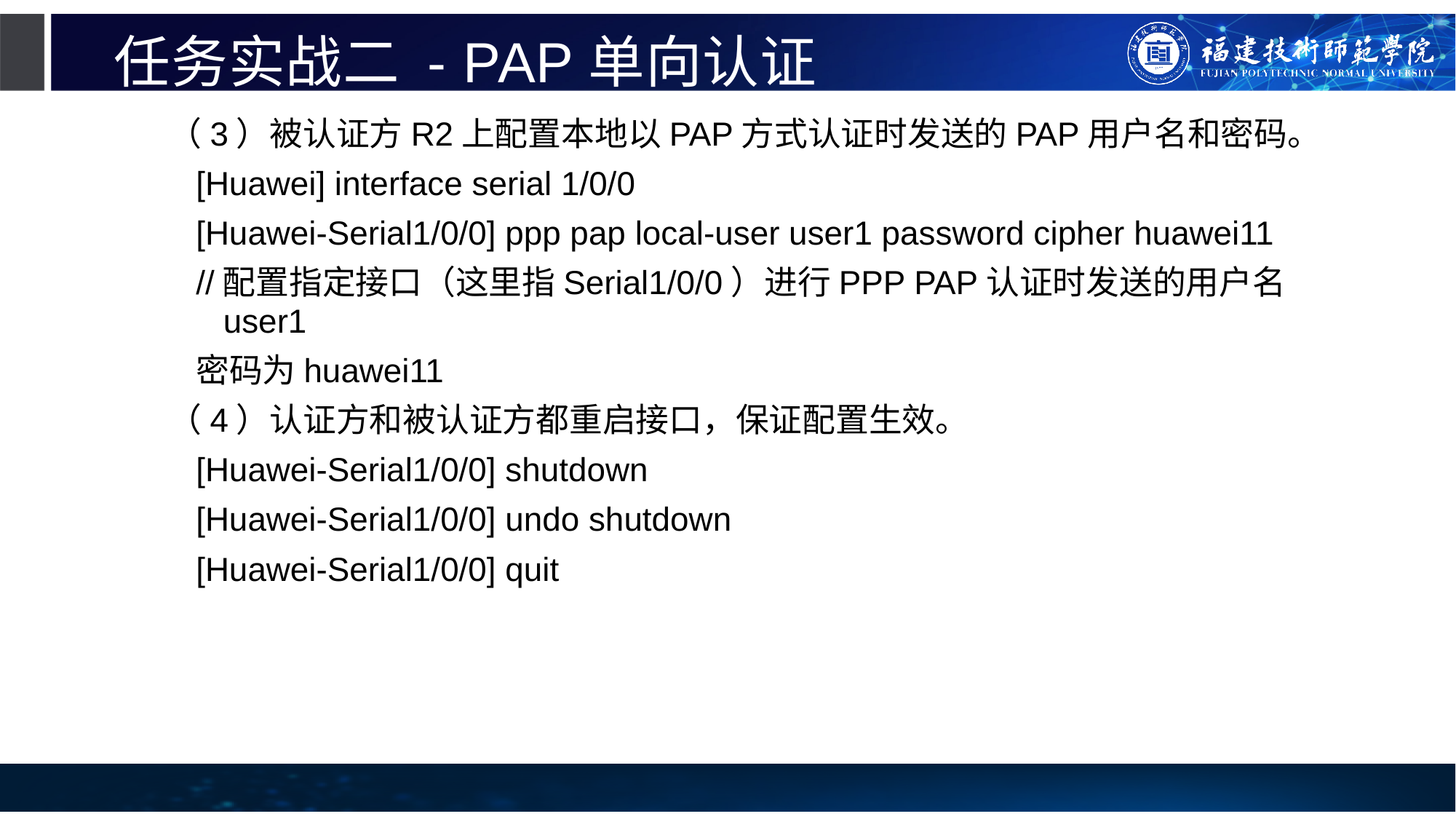

# 任务实战二 - PAP单向认证
（3）被认证方R2上配置本地以PAP方式认证时发送的PAP用户名和密码。
[Huawei] interface serial 1/0/0
[Huawei-Serial1/0/0] ppp pap local-user user1 password cipher huawei11
//配置指定接口（这里指Serial1/0/0）进行PPP PAP认证时发送的用户名user1
密码为huawei11
（4）认证方和被认证方都重启接口，保证配置生效。
[Huawei-Serial1/0/0] shutdown
[Huawei-Serial1/0/0] undo shutdown
[Huawei-Serial1/0/0] quit